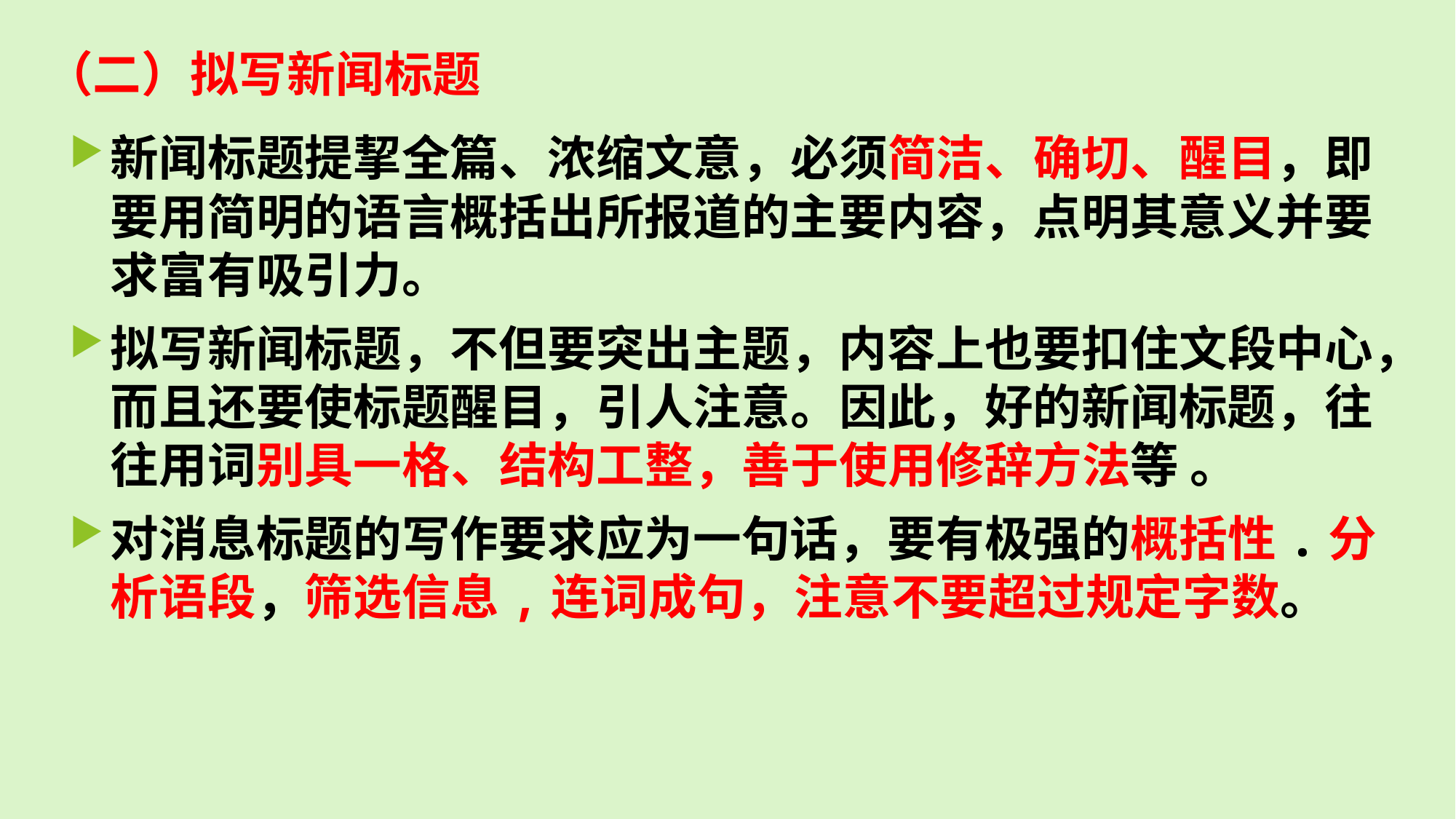

（二）拟写新闻标题
新闻标题提挈全篇、浓缩文意，必须简洁、确切、醒目，即要用简明的语言概括出所报道的主要内容，点明其意义并要求富有吸引力。
拟写新闻标题，不但要突出主题，内容上也要扣住文段中心，而且还要使标题醒目，引人注意。因此，好的新闻标题，往往用词别具一格、结构工整，善于使用修辞方法等 。
对消息标题的写作要求应为一句话，要有极强的概括性.分析语段，筛选信息,连词成句，注意不要超过规定字数。